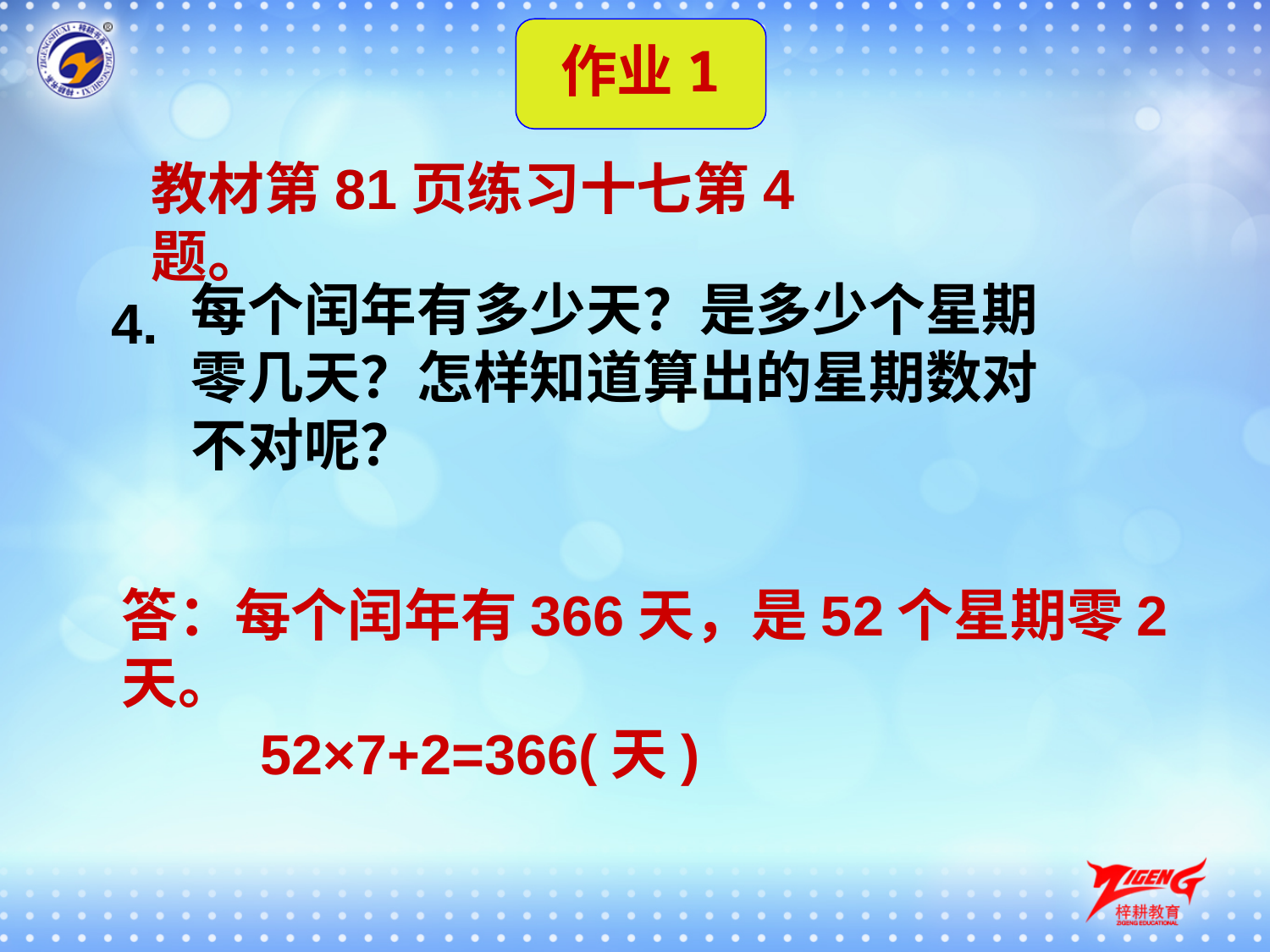

作业1
教材第81页练习十七第4题。
4.
每个闰年有多少天？是多少个星期零几天？怎样知道算出的星期数对不对呢？
答：每个闰年有366天，是52个星期零2天。
52×7+2=366(天)